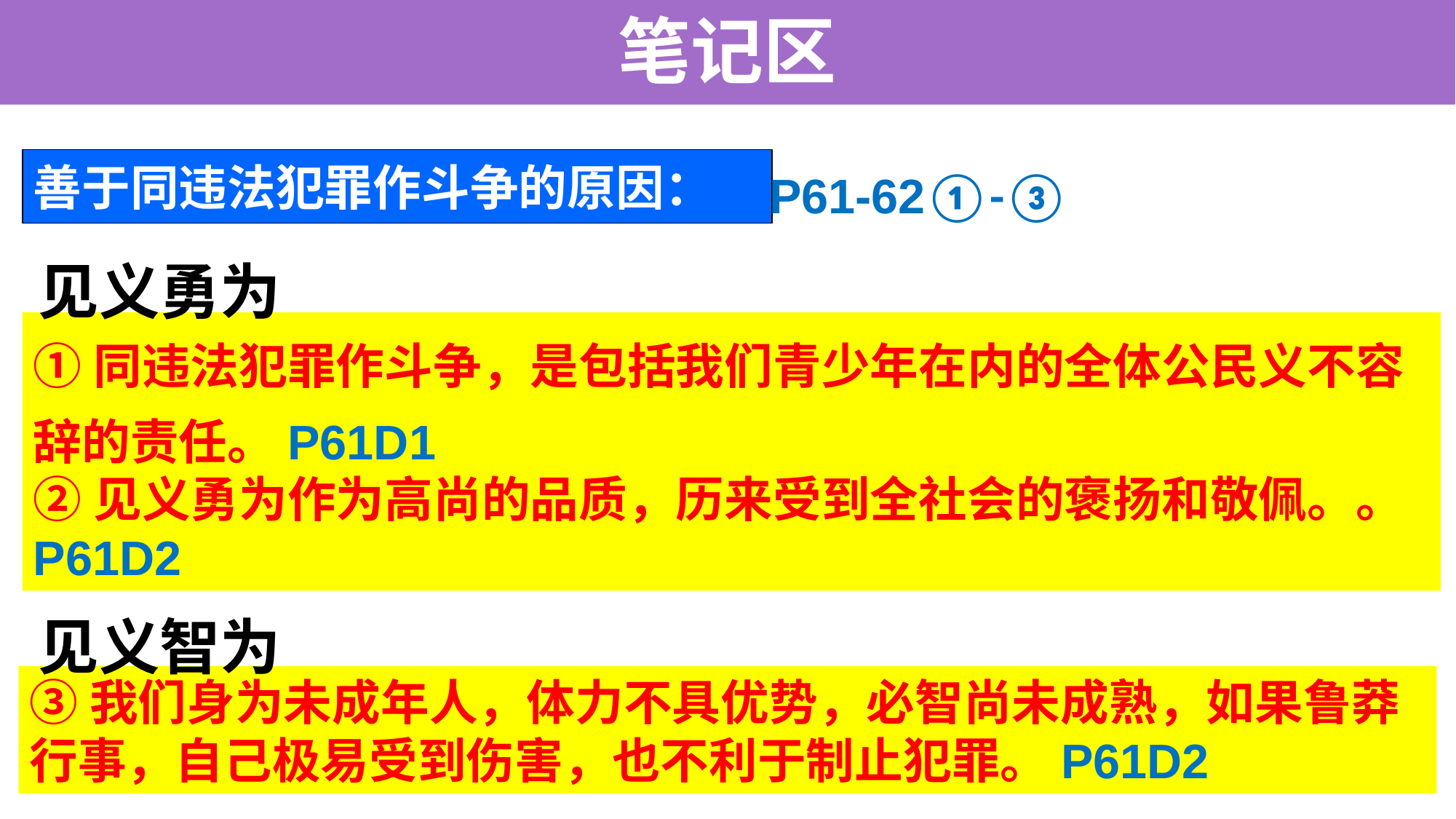

笔记区
P61-62①-③
善于同违法犯罪作斗争的原因：
见义勇为
①同违法犯罪作斗争，是包括我们青少年在内的全体公民义不容辞的责任。P61D1
②见义勇为作为高尚的品质，历来受到全社会的褒扬和敬佩。。P61D2
见义智为
③我们身为未成年人，体力不具优势，必智尚未成熟，如果鲁莽行事，自己极易受到伤害，也不利于制止犯罪。P61D2